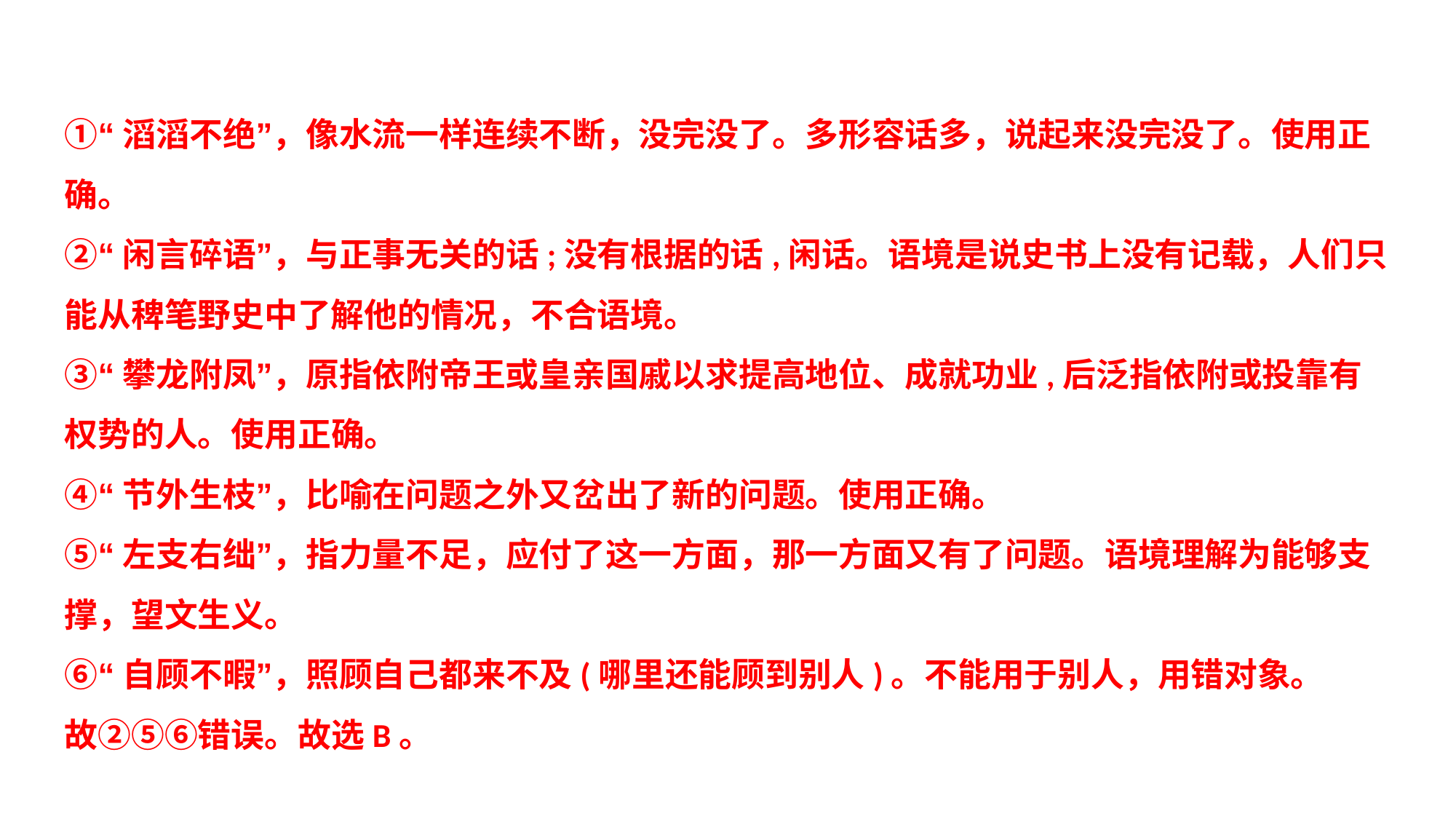

①“滔滔不绝”，像水流一样连续不断，没完没了。多形容话多，说起来没完没了。使用正确。
②“闲言碎语”，与正事无关的话;没有根据的话,闲话。语境是说史书上没有记载，人们只能从稗笔野史中了解他的情况，不合语境。
③“攀龙附凤”，原指依附帝王或皇亲国戚以求提高地位、成就功业,后泛指依附或投靠有权势的人。使用正确。
④“节外生枝”，比喻在问题之外又岔出了新的问题。使用正确。
⑤“左支右绌”，指力量不足，应付了这一方面，那一方面又有了问题。语境理解为能够支撑，望文生义。
⑥“自顾不暇”，照顾自己都来不及(哪里还能顾到别人)。不能用于别人，用错对象。
故②⑤⑥错误。故选B。